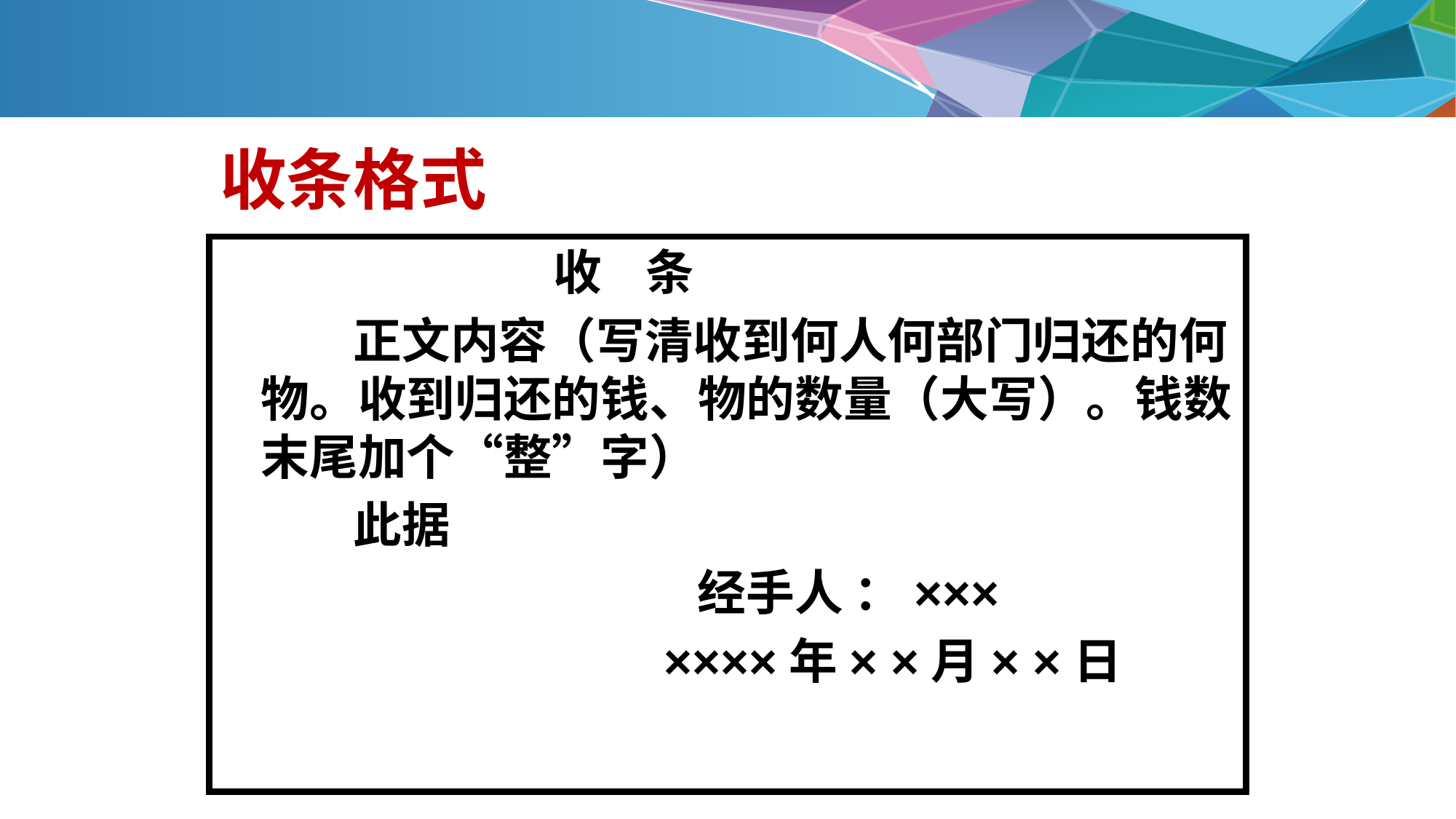

收条格式
                             收    条
           正文内容（写清收到何人何部门归还的何物。收到归还的钱、物的数量（大写）。钱数末尾加个“整”字）
           此据
                                          经手人 ：×××
                                 ××××年× ×月× ×日